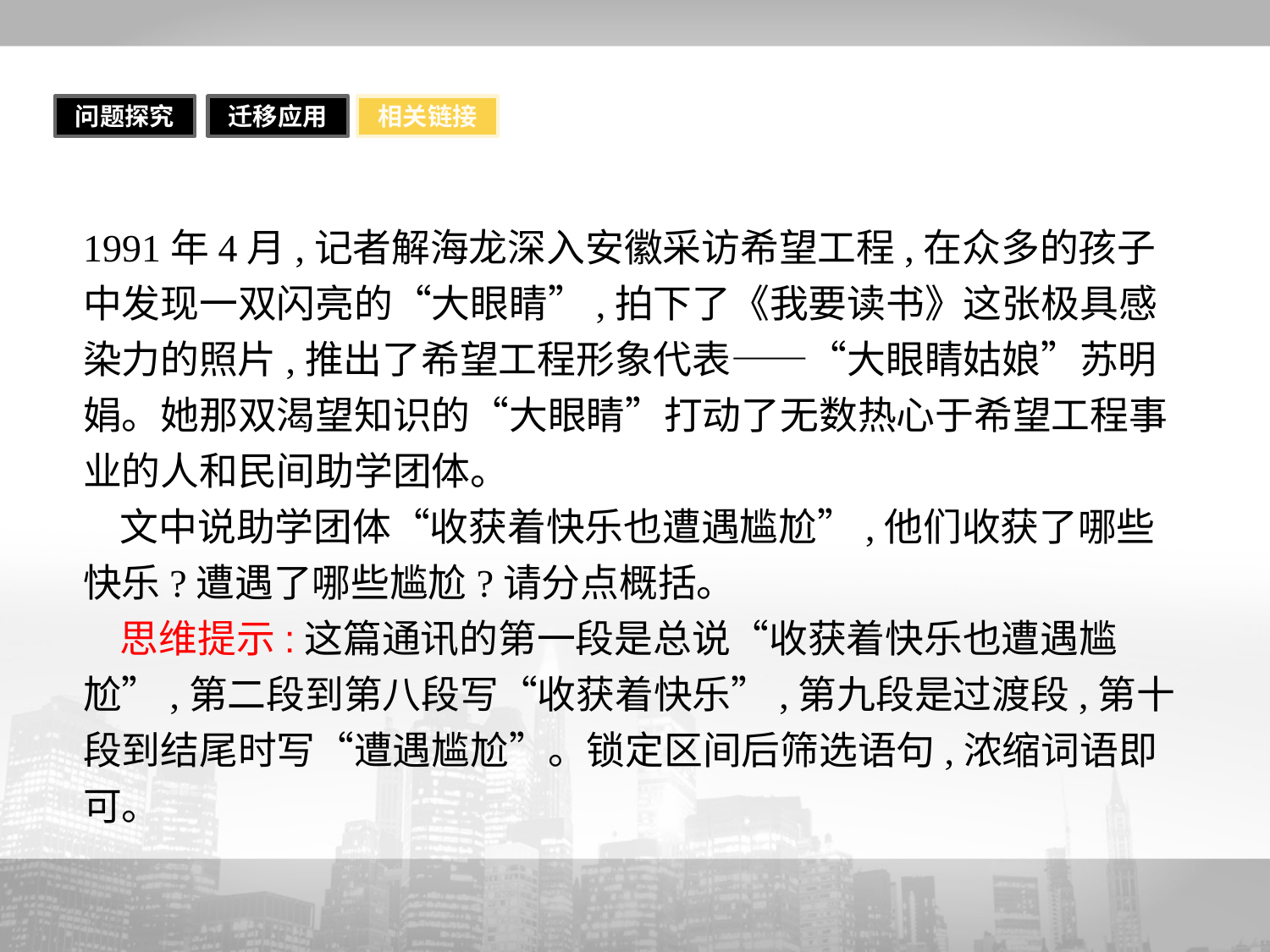

问题探究
迁移应用
相关链接
1991年4月,记者解海龙深入安徽采访希望工程,在众多的孩子中发现一双闪亮的“大眼睛”,拍下了《我要读书》这张极具感染力的照片,推出了希望工程形象代表——“大眼睛姑娘”苏明娟。她那双渴望知识的“大眼睛”打动了无数热心于希望工程事业的人和民间助学团体。
文中说助学团体“收获着快乐也遭遇尴尬”,他们收获了哪些快乐?遭遇了哪些尴尬?请分点概括。
思维提示:这篇通讯的第一段是总说“收获着快乐也遭遇尴尬”,第二段到第八段写“收获着快乐”,第九段是过渡段,第十段到结尾时写“遭遇尴尬”。锁定区间后筛选语句,浓缩词语即可。